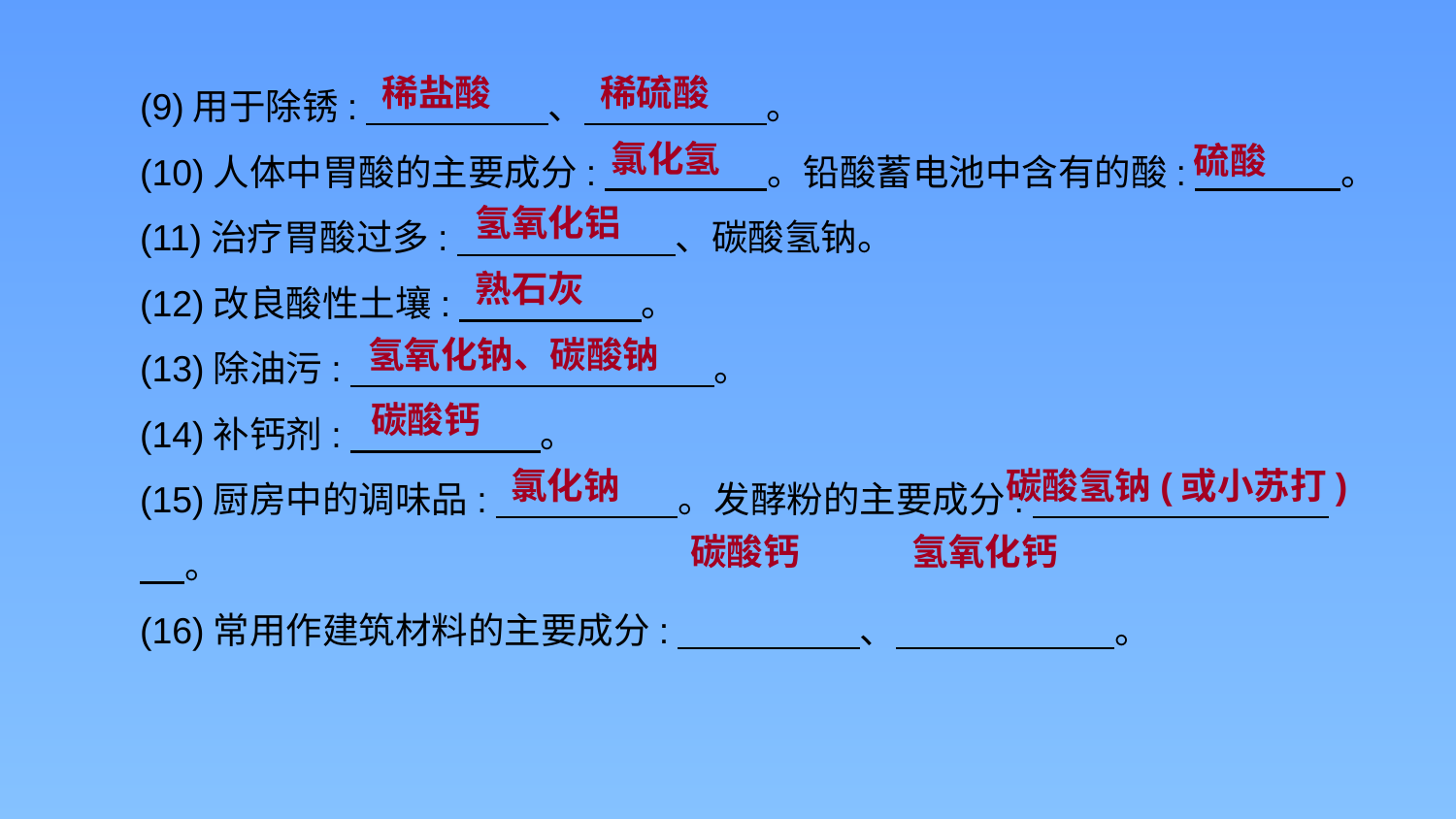

(9)用于除锈:　　　　　、　　　　　。
(10)人体中胃酸的主要成分:　　　  　。铅酸蓄电池中含有的酸:　　　　。
(11)治疗胃酸过多:　　　　　　、碳酸氢钠。
(12)改良酸性土壤:　　　　　。
(13)除油污:　　　　　　　　　　。
(14)补钙剂:　　　　 　。
(15)厨房中的调味品:　　　　　。发酵粉的主要成分:　　　　　     　　　 。
(16)常用作建筑材料的主要成分:　　　　　、　　　　　　。
稀盐酸
稀硫酸
氯化氢
硫酸
氢氧化铝
熟石灰
氢氧化钠、碳酸钠
碳酸钙
碳酸氢钠(或小苏打)
氯化钠
氢氧化钙
碳酸钙